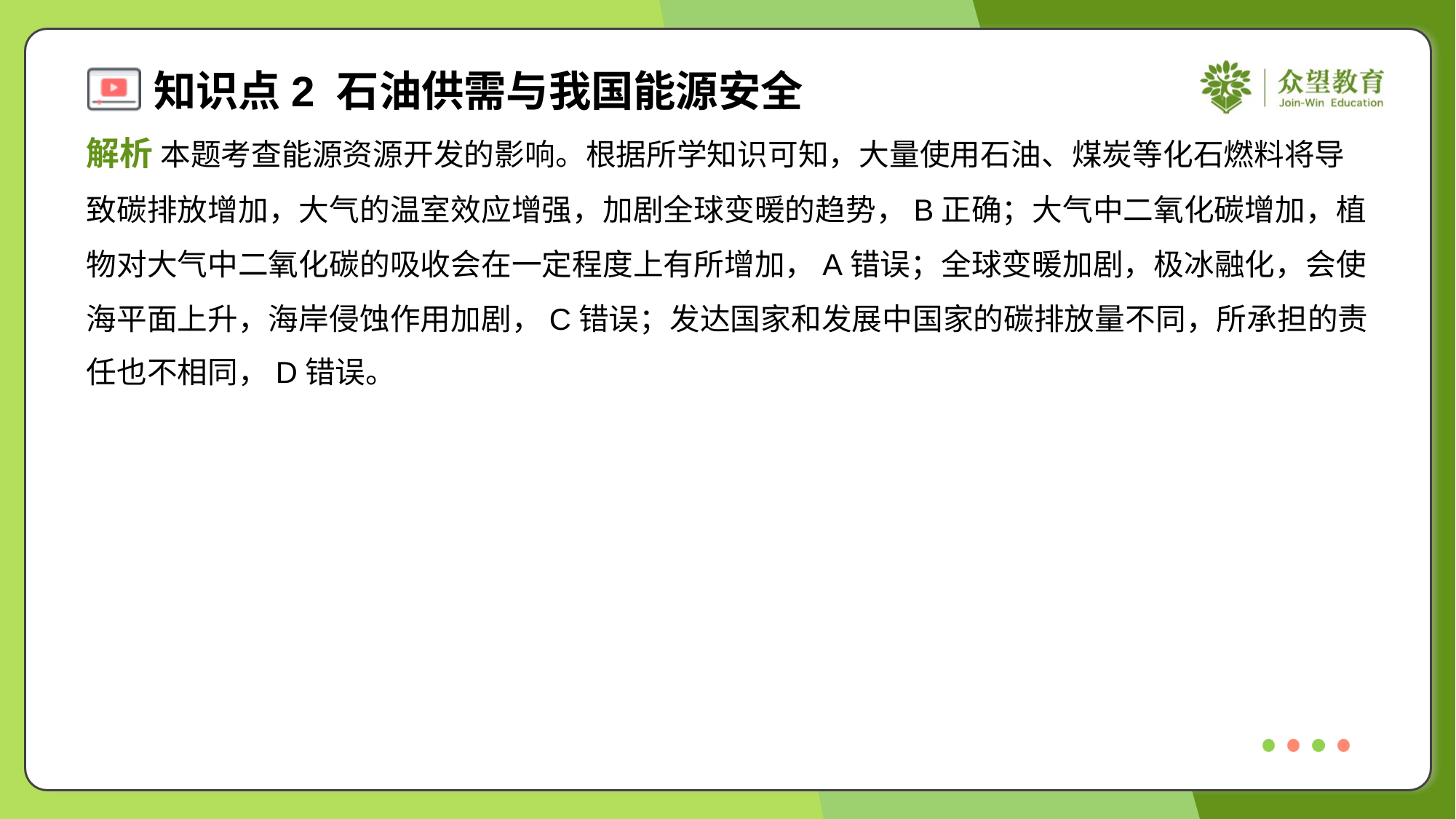

解析 本题考查能源资源开发的影响。根据所学知识可知，大量使用石油、煤炭等化石燃料将导
致碳排放增加，大气的温室效应增强，加剧全球变暖的趋势，B正确；大气中二氧化碳增加，植
物对大气中二氧化碳的吸收会在一定程度上有所增加，A错误；全球变暖加剧，极冰融化，会使
海平面上升，海岸侵蚀作用加剧，C错误；发达国家和发展中国家的碳排放量不同，所承担的责
任也不相同，D错误。